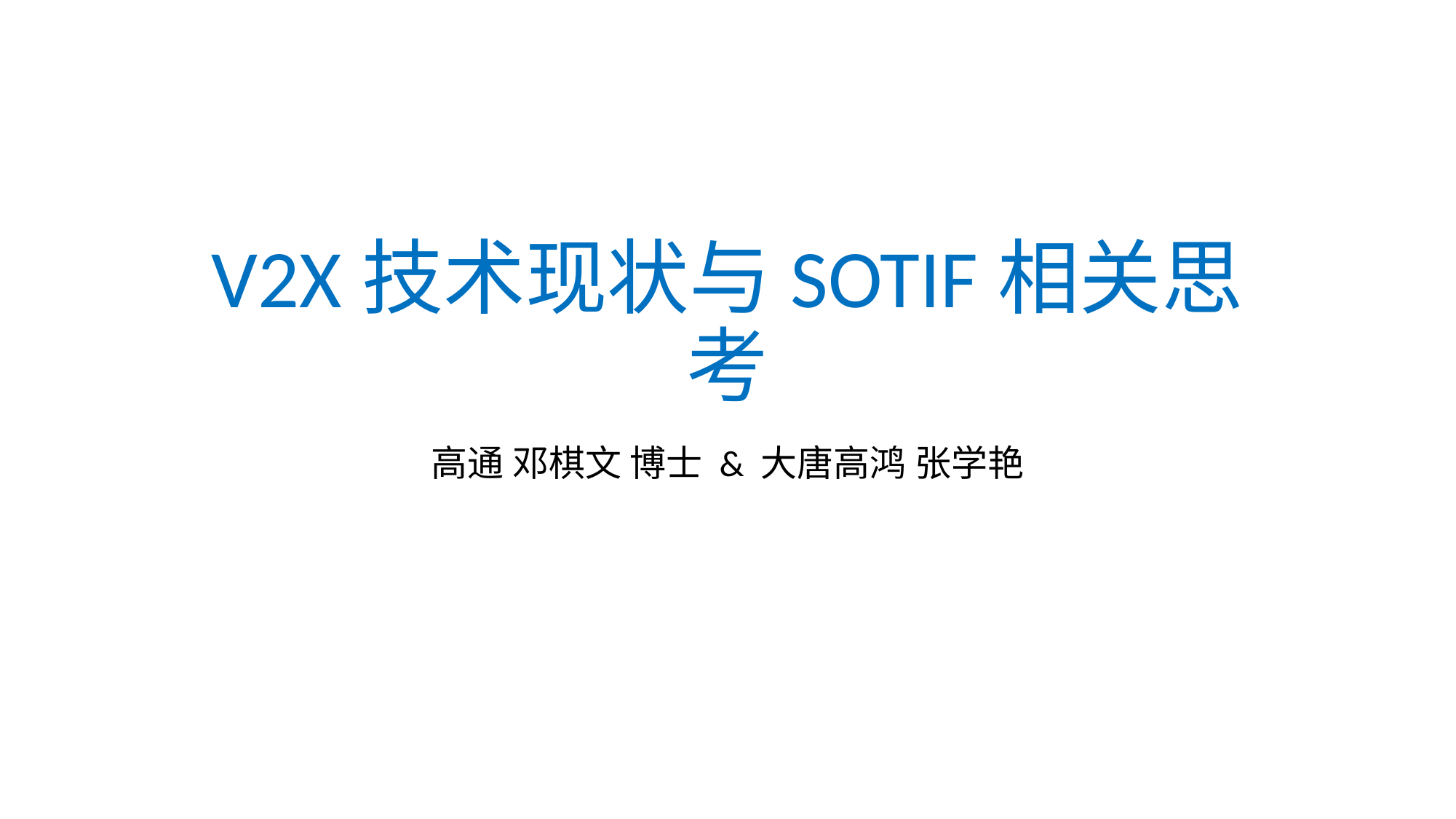

# V2X技术现状与SOTIF相关思考
高通 邓棋文 博士 & 大唐高鸿 张学艳